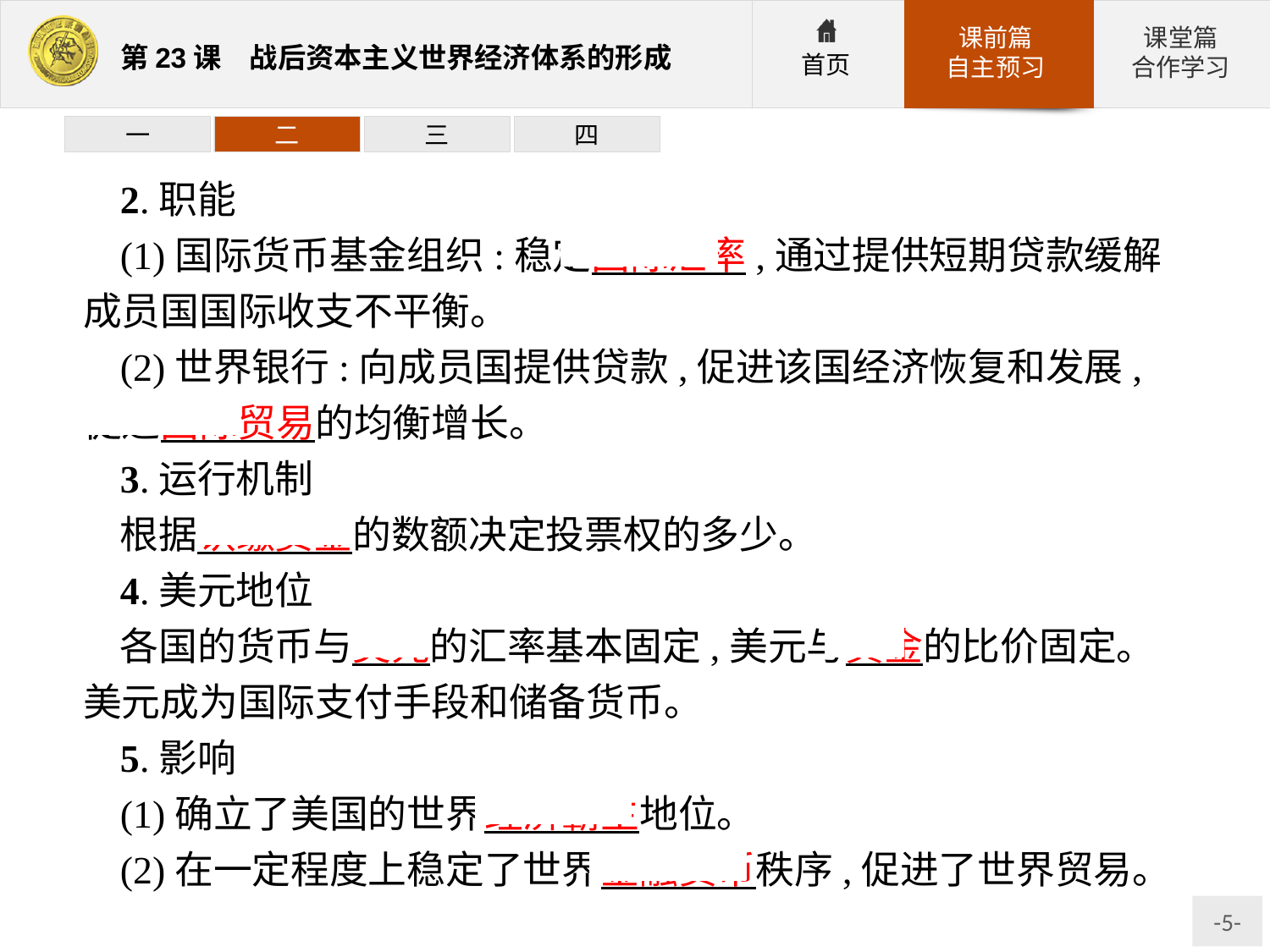

一
二
三
四
2.职能
(1)国际货币基金组织:稳定国际汇率,通过提供短期贷款缓解成员国国际收支不平衡。
(2)世界银行:向成员国提供贷款,促进该国经济恢复和发展,促进国际贸易的均衡增长。
3.运行机制
根据认缴资金的数额决定投票权的多少。
4.美元地位
各国的货币与美元的汇率基本固定,美元与黄金的比价固定。美元成为国际支付手段和储备货币。
5.影响
(1)确立了美国的世界经济霸主地位。
(2)在一定程度上稳定了世界金融货币秩序,促进了世界贸易。